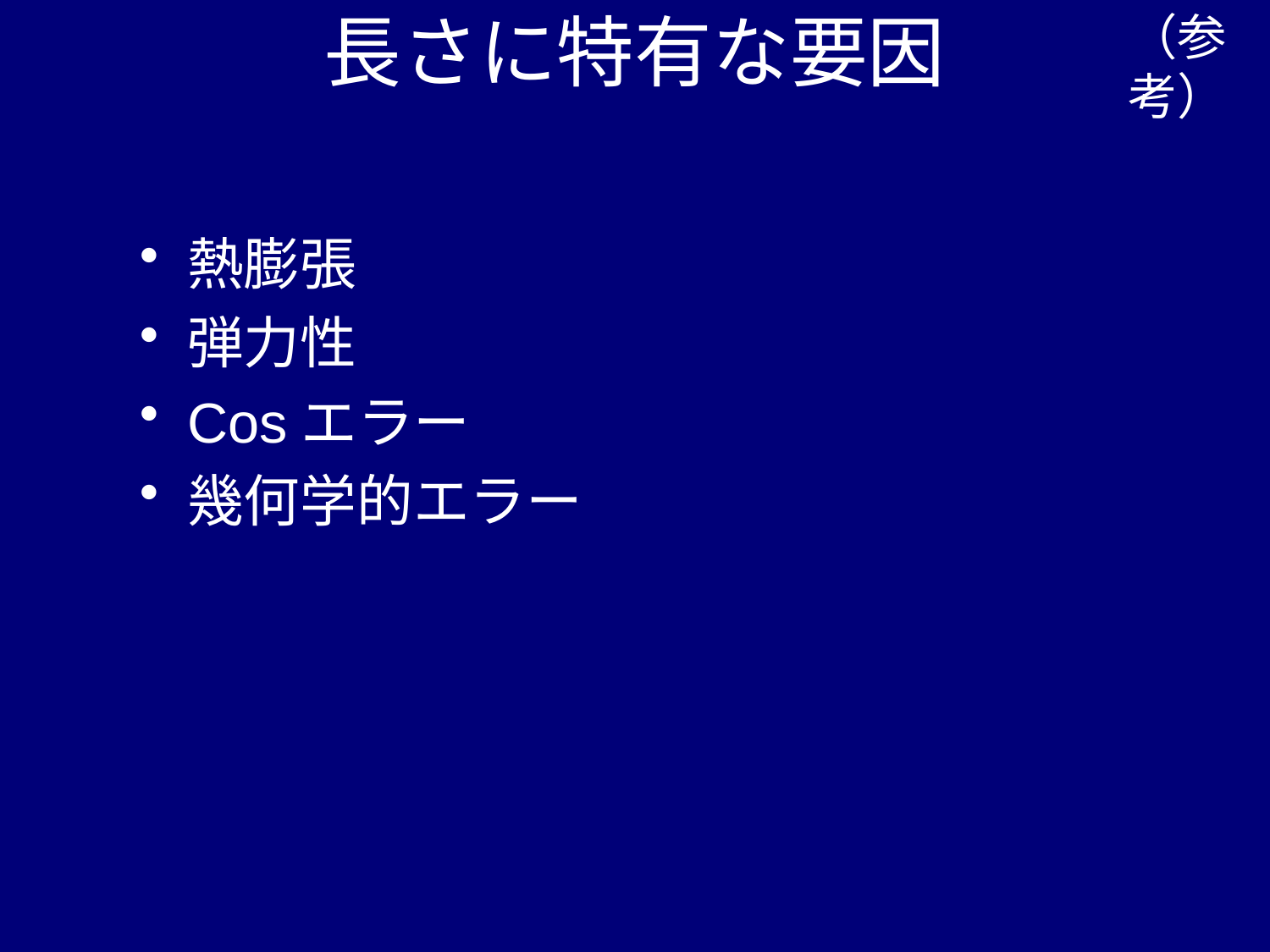

（参考）
# 長さに特有な要因
熱膨張
弾力性
Cosエラー
幾何学的エラー